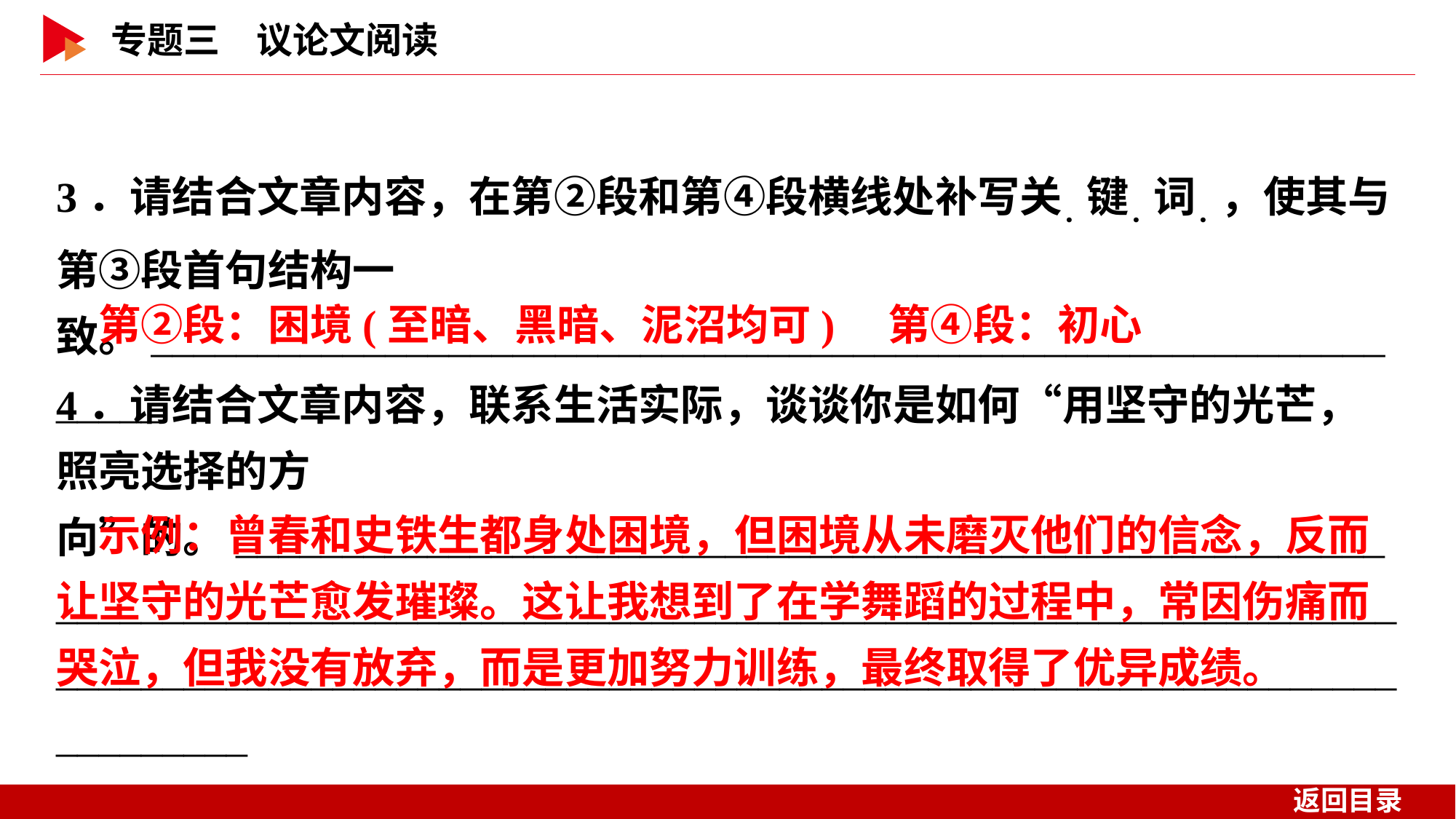

3．请结合文章内容，在第②段和第④段横线处补写关．键．词．，使其与第③段首句结构一致。_______________________________________________________________
　第②段：困境(至暗、黑暗、泥沼均可)　第④段：初心
4．请结合文章内容，联系生活实际，谈谈你是如何“用坚守的光芒，照亮选择的方向”的。_____________________________________________________________________________________________________________________________________________________________________________________________
　示例：曾春和史铁生都身处困境，但困境从未磨灭他们的信念，反而让坚守的光芒愈发璀璨。这让我想到了在学舞蹈的过程中，常因伤痛而哭泣，但我没有放弃，而是更加努力训练，最终取得了优异成绩。